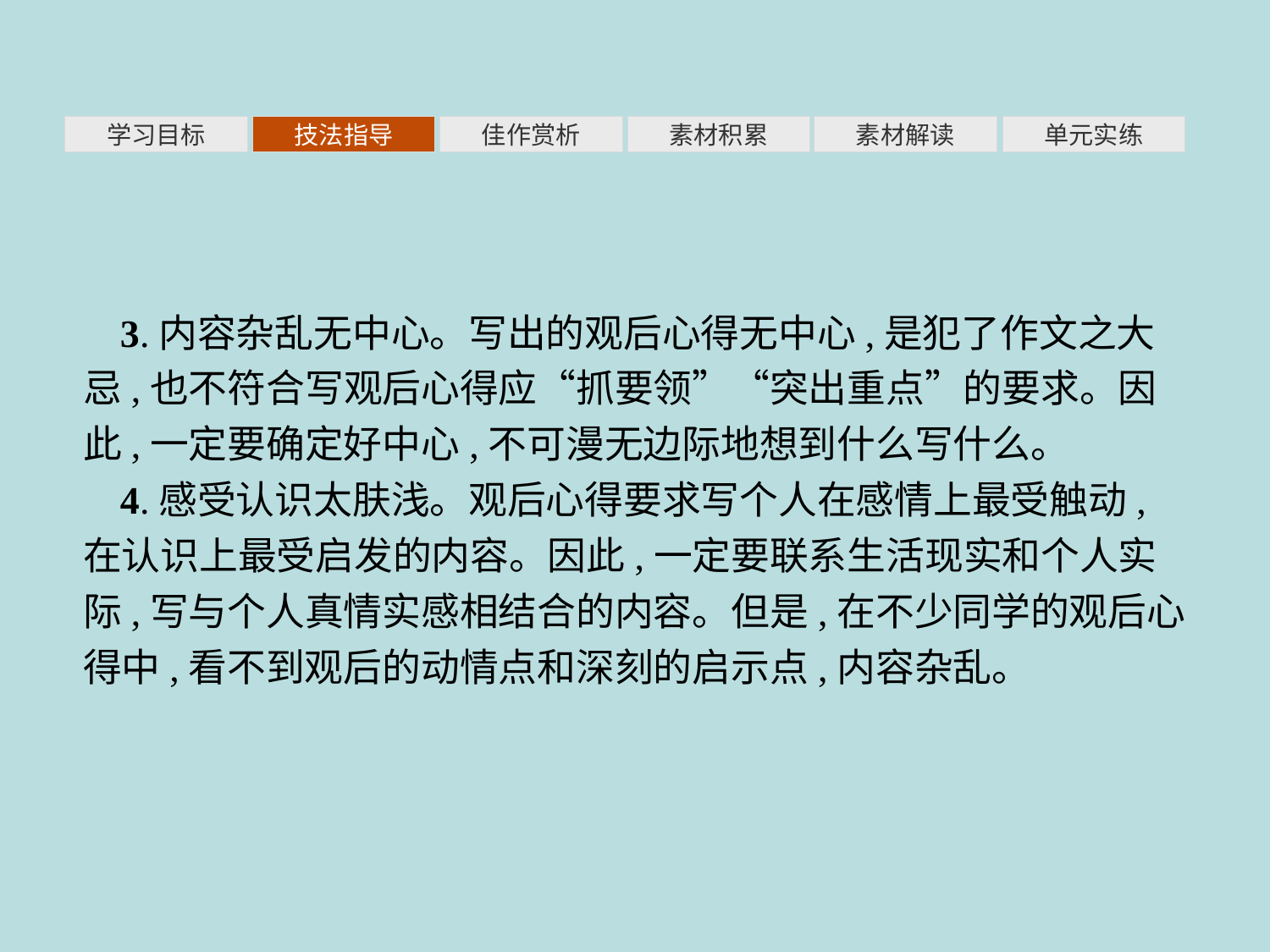

素材积累
学习目标
技法指导
佳作赏析
素材解读
单元实练
3.内容杂乱无中心。写出的观后心得无中心,是犯了作文之大忌,也不符合写观后心得应“抓要领”“突出重点”的要求。因此,一定要确定好中心,不可漫无边际地想到什么写什么。
4.感受认识太肤浅。观后心得要求写个人在感情上最受触动,在认识上最受启发的内容。因此,一定要联系生活现实和个人实际,写与个人真情实感相结合的内容。但是,在不少同学的观后心得中,看不到观后的动情点和深刻的启示点,内容杂乱。